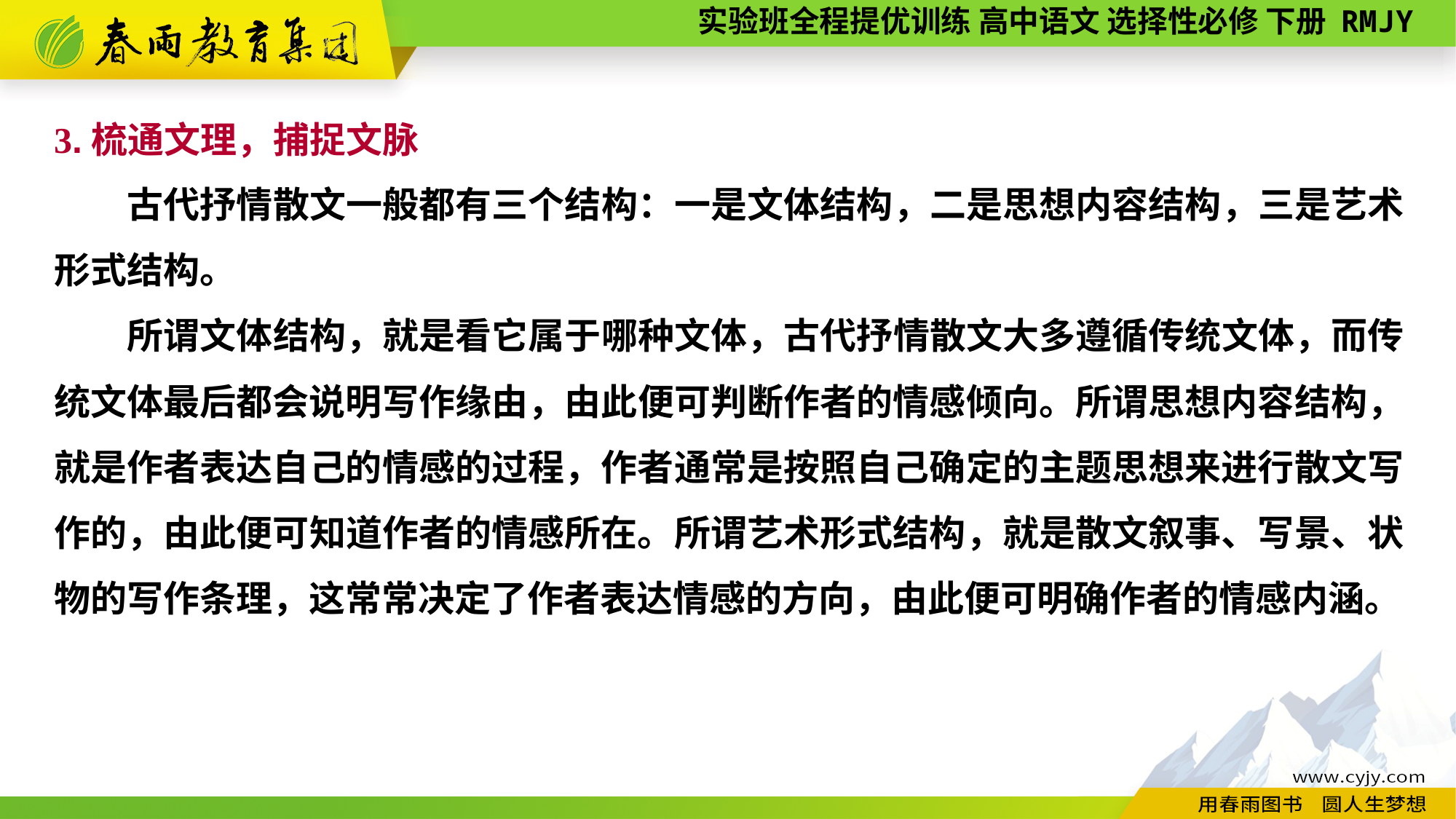

3.梳通文理，捕捉文脉
古代抒情散文一般都有三个结构：一是文体结构，二是思想内容结构，三是艺术形式结构。
所谓文体结构，就是看它属于哪种文体，古代抒情散文大多遵循传统文体，而传统文体最后都会说明写作缘由，由此便可判断作者的情感倾向。所谓思想内容结构，就是作者表达自己的情感的过程，作者通常是按照自己确定的主题思想来进行散文写作的，由此便可知道作者的情感所在。所谓艺术形式结构，就是散文叙事、写景、状物的写作条理，这常常决定了作者表达情感的方向，由此便可明确作者的情感内涵。